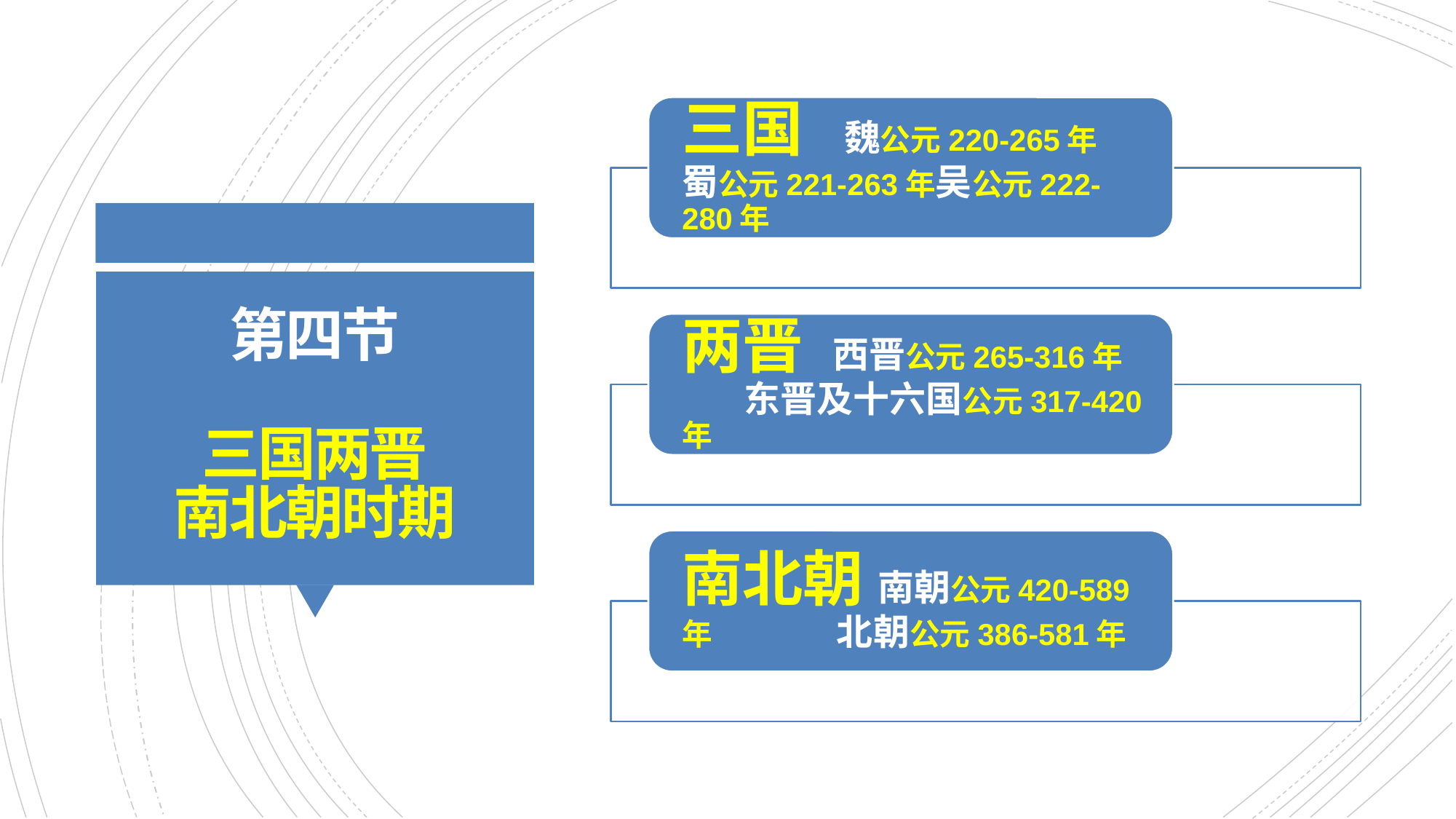

三国   魏公元220-265年        蜀公元221-263年吴公元222-280年
两晋   西晋公元265-316年             东晋及十六国公元317-420年
南北朝 南朝公元420-589年                  北朝公元386-581年
# 第四节 三国两晋 南北朝时期